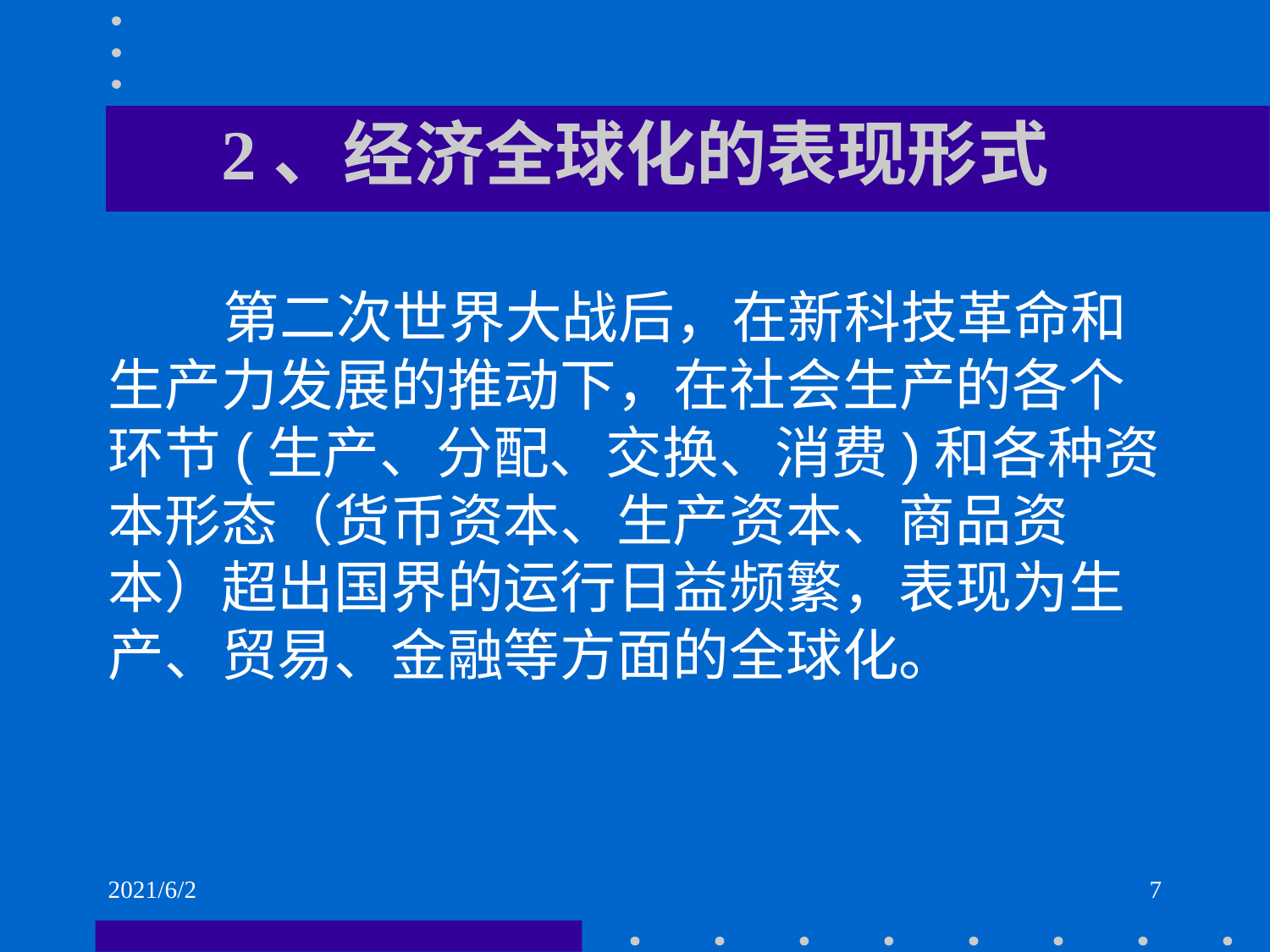

# 2、经济全球化的表现形式
        第二次世界大战后，在新科技革命和生产力发展的推动下，在社会生产的各个环节(生产、分配、交换、消费)和各种资本形态（货币资本、生产资本、商品资本）超出国界的运行日益频繁，表现为生产、贸易、金融等方面的全球化。

2021/6/2
7